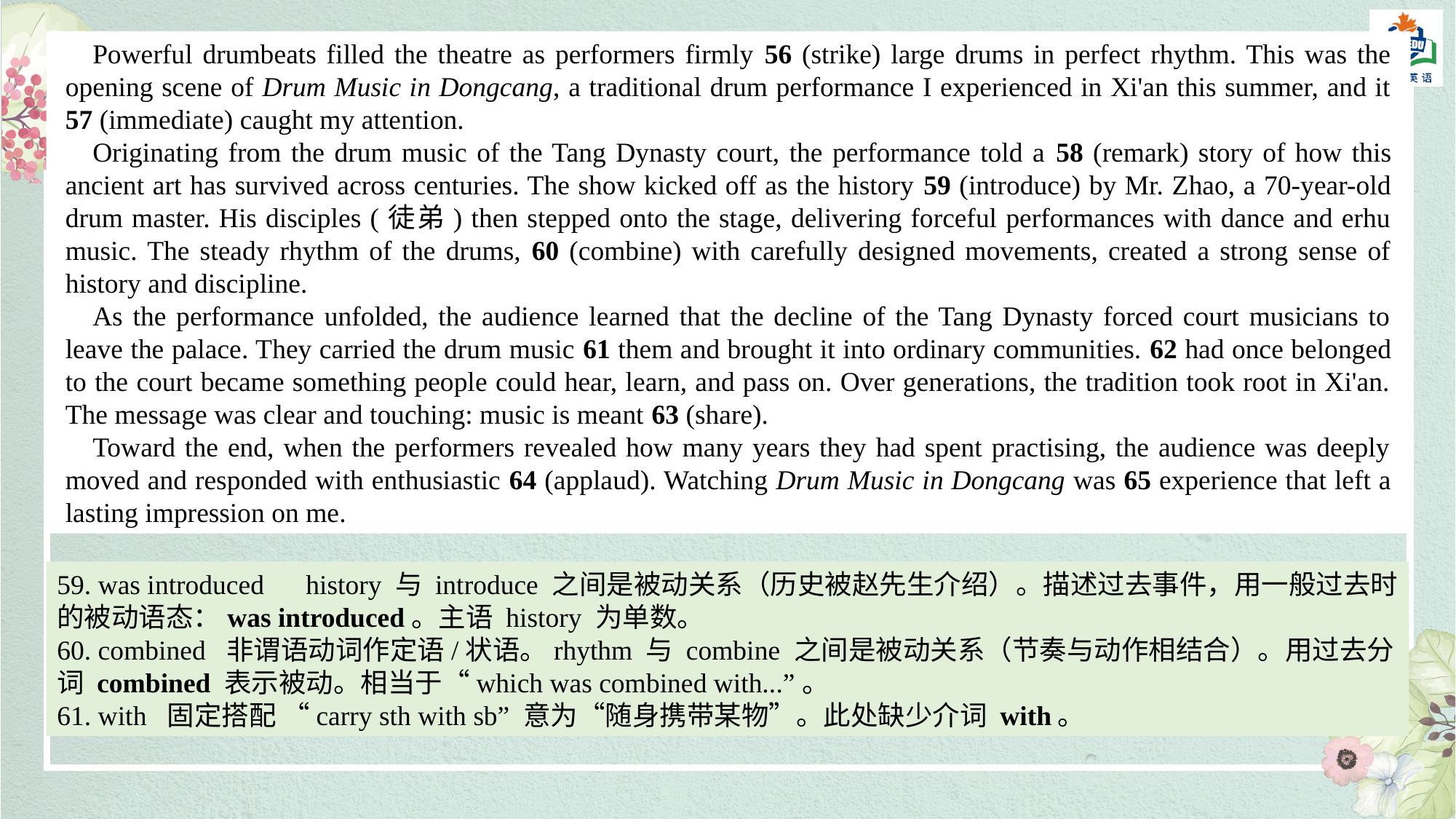

Powerful drumbeats filled the theatre as performers firmly 56 (strike) large drums in perfect rhythm. This was the opening scene of Drum Music in Dongcang, a traditional drum performance I experienced in Xi'an this summer, and it 57 (immediate) caught my attention.
Originating from the drum music of the Tang Dynasty court, the performance told a 58 (remark) story of how this ancient art has survived across centuries. The show kicked off as the history 59 (introduce) by Mr. Zhao, a 70-year-old drum master. His disciples (徒弟) then stepped onto the stage, delivering forceful performances with dance and erhu music. The steady rhythm of the drums, 60 (combine) with carefully designed movements, created a strong sense of history and discipline.
As the performance unfolded, the audience learned that the decline of the Tang Dynasty forced court musicians to leave the palace. They carried the drum music 61 them and brought it into ordinary communities. 62 had once belonged to the court became something people could hear, learn, and pass on. Over generations, the tradition took root in Xi'an. The message was clear and touching: music is meant 63 (share).
Toward the end, when the performers revealed how many years they had spent practising, the audience was deeply moved and responded with enthusiastic 64 (applaud). Watching Drum Music in Dongcang was 65 experience that left a lasting impression on me.
59. was introduced      history 与 introduce 之间是被动关系（历史被赵先生介绍）。描述过去事件，用一般过去时的被动语态：was introduced。主语 history 为单数。
60. combined  非谓语动词作定语/状语。rhythm 与 combine 之间是被动关系（节奏与动作相结合）。用过去分词 combined 表示被动。相当于“which was combined with...”。
61. with  固定搭配 “carry sth with sb” 意为“随身携带某物”。此处缺少介词 with。